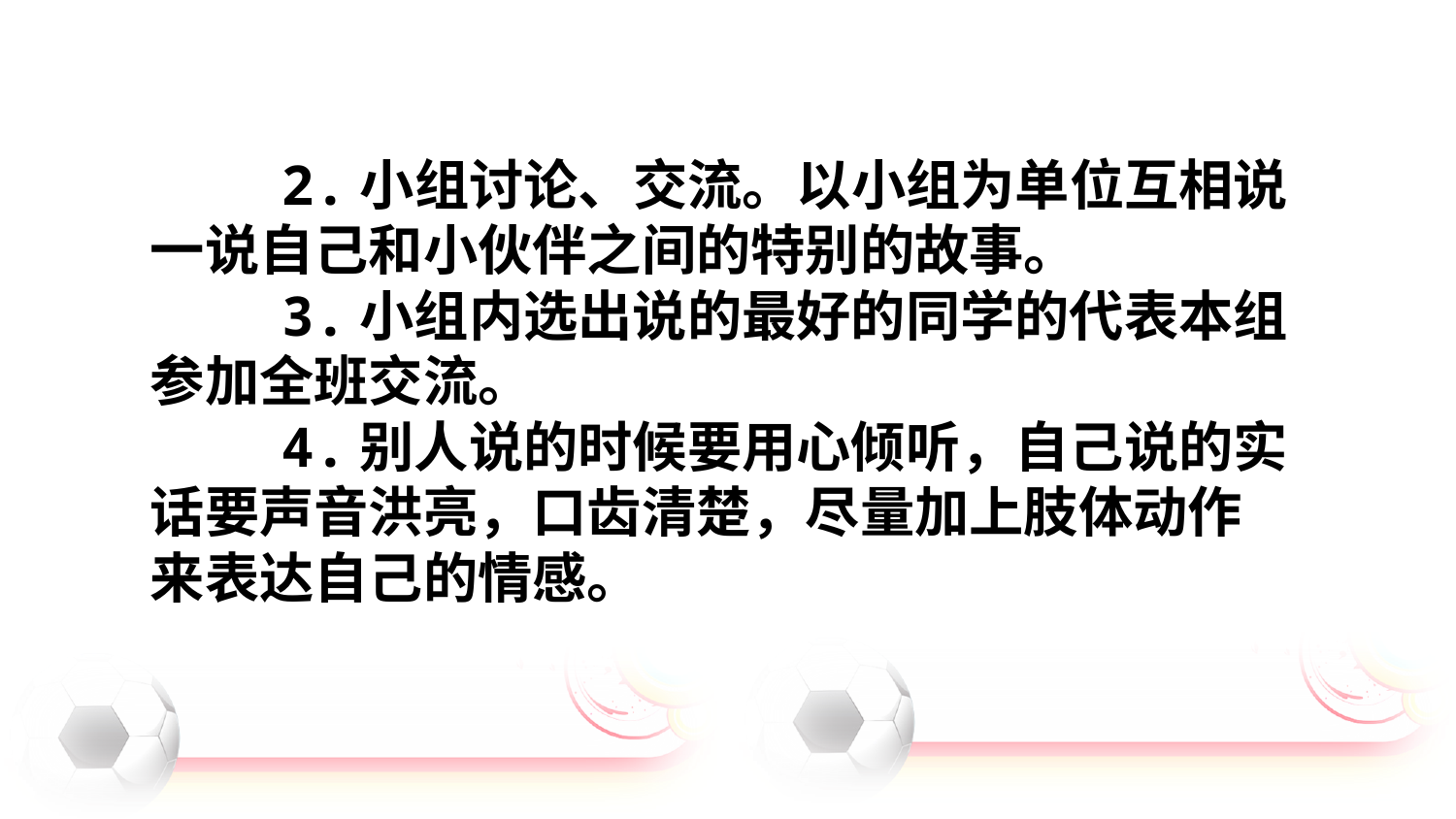

2.小组讨论、交流。以小组为单位互相说一说自己和小伙伴之间的特别的故事。
    3.小组内选出说的最好的同学的代表本组参加全班交流。
    4.别人说的时候要用心倾听，自己说的实话要声音洪亮，口齿清楚，尽量加上肢体动作来表达自己的情感。